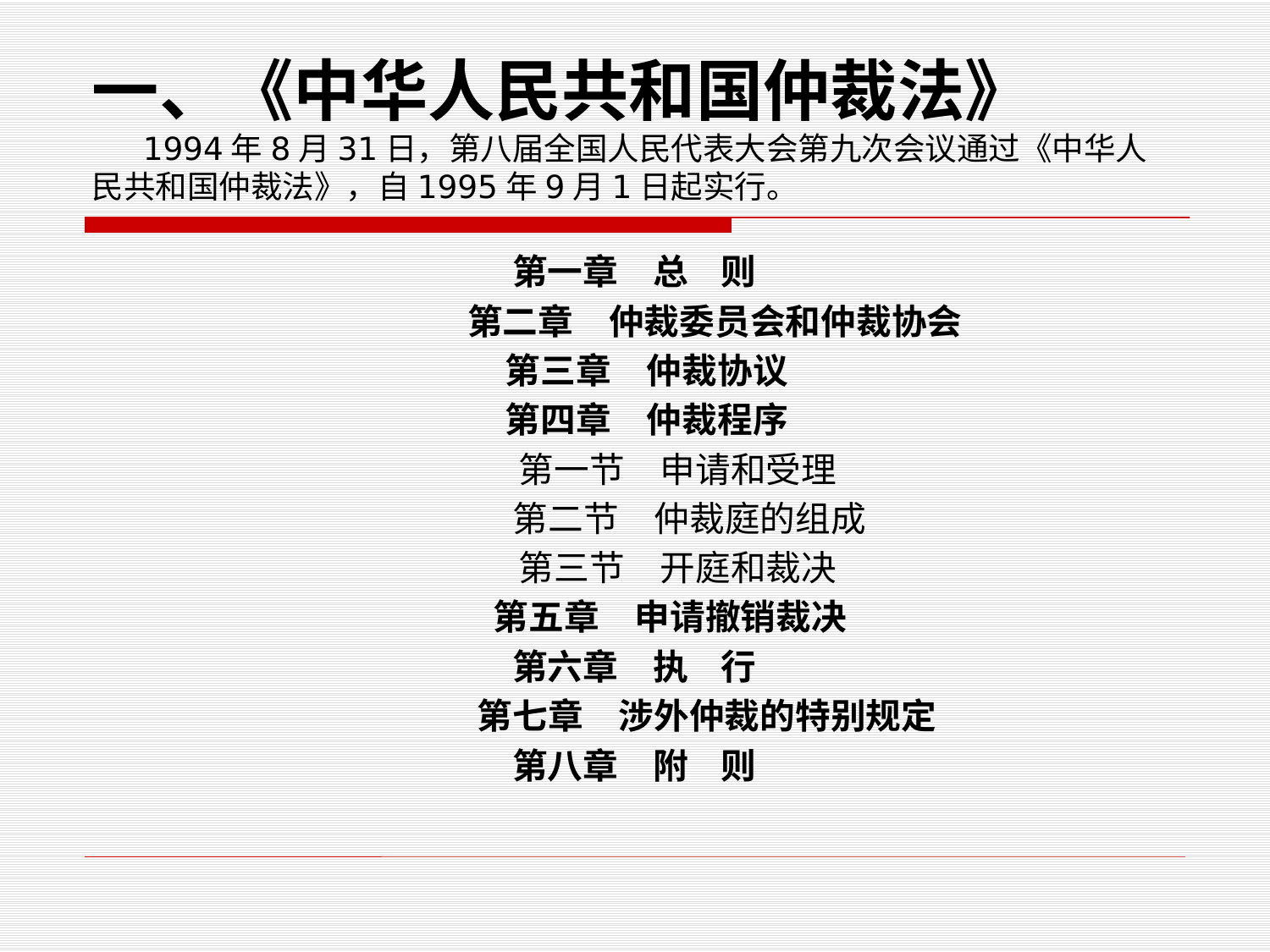

# 一、《中华人民共和国仲裁法》 1994年8月31日，第八届全国人民代表大会第九次会议通过《中华人民共和国仲裁法》，自1995年9月1日起实行。
第一章　总    则
                   第二章　仲裁委员会和仲裁协会
  第三章　仲裁协议
  第四章　仲裁程序
          第一节　申请和受理
             第二节　仲裁庭的组成
          第三节　开庭和裁决
        第五章　申请撤销裁决
第六章　执    行
                 第七章　涉外仲裁的特别规定
第八章　附    则